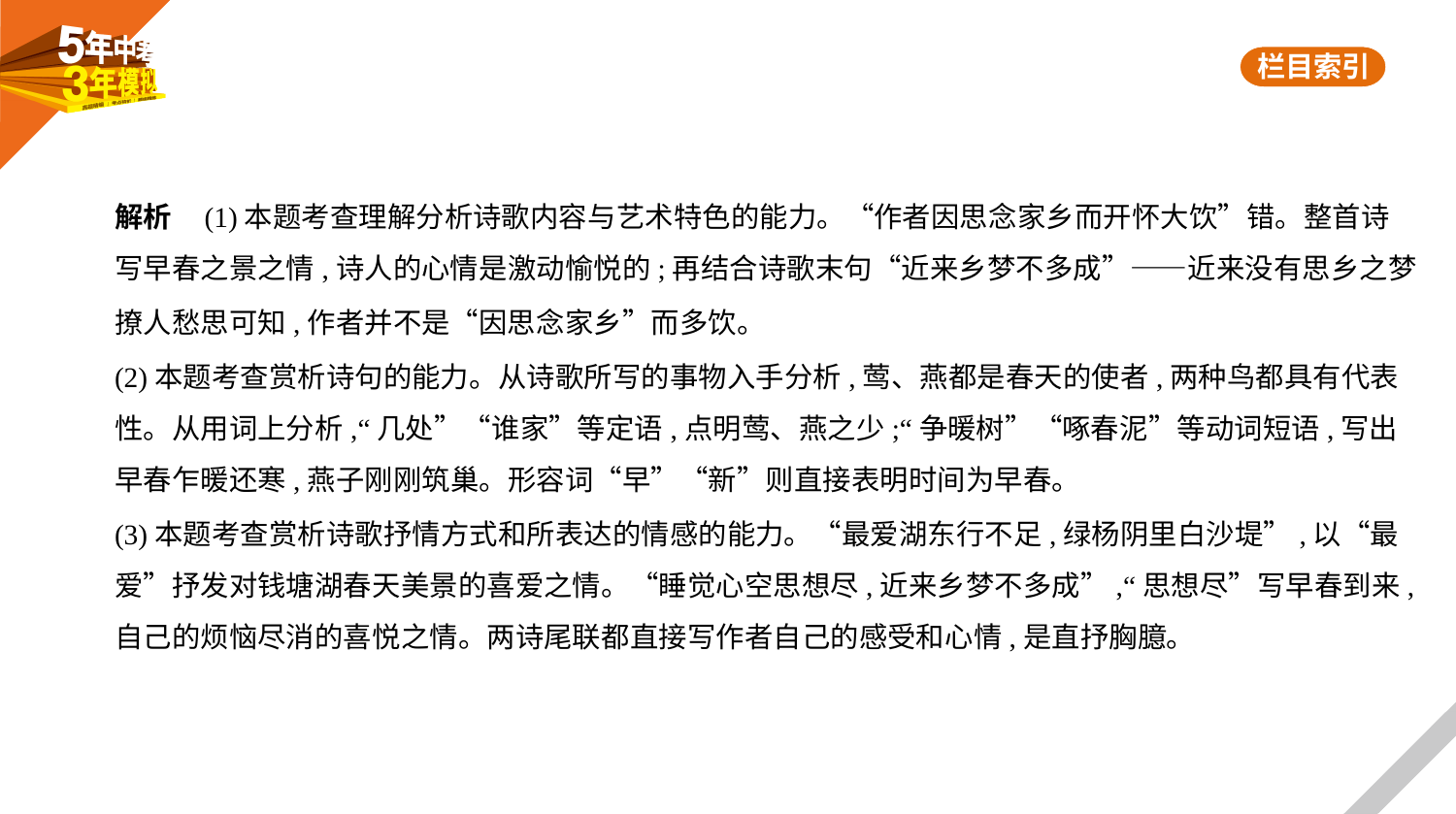

解析    (1)本题考查理解分析诗歌内容与艺术特色的能力。“作者因思念家乡而开怀大饮”错。整首诗
写早春之景之情,诗人的心情是激动愉悦的;再结合诗歌末句“近来乡梦不多成”——近来没有思乡之梦
撩人愁思可知,作者并不是“因思念家乡”而多饮。
(2)本题考查赏析诗句的能力。从诗歌所写的事物入手分析,莺、燕都是春天的使者,两种鸟都具有代表
性。从用词上分析,“几处”“谁家”等定语,点明莺、燕之少;“争暖树”“啄春泥”等动词短语,写出
早春乍暖还寒,燕子刚刚筑巢。形容词“早”“新”则直接表明时间为早春。
(3)本题考查赏析诗歌抒情方式和所表达的情感的能力。“最爱湖东行不足,绿杨阴里白沙堤”,以“最
爱”抒发对钱塘湖春天美景的喜爱之情。“睡觉心空思想尽,近来乡梦不多成”,“思想尽”写早春到来,
自己的烦恼尽消的喜悦之情。两诗尾联都直接写作者自己的感受和心情,是直抒胸臆。